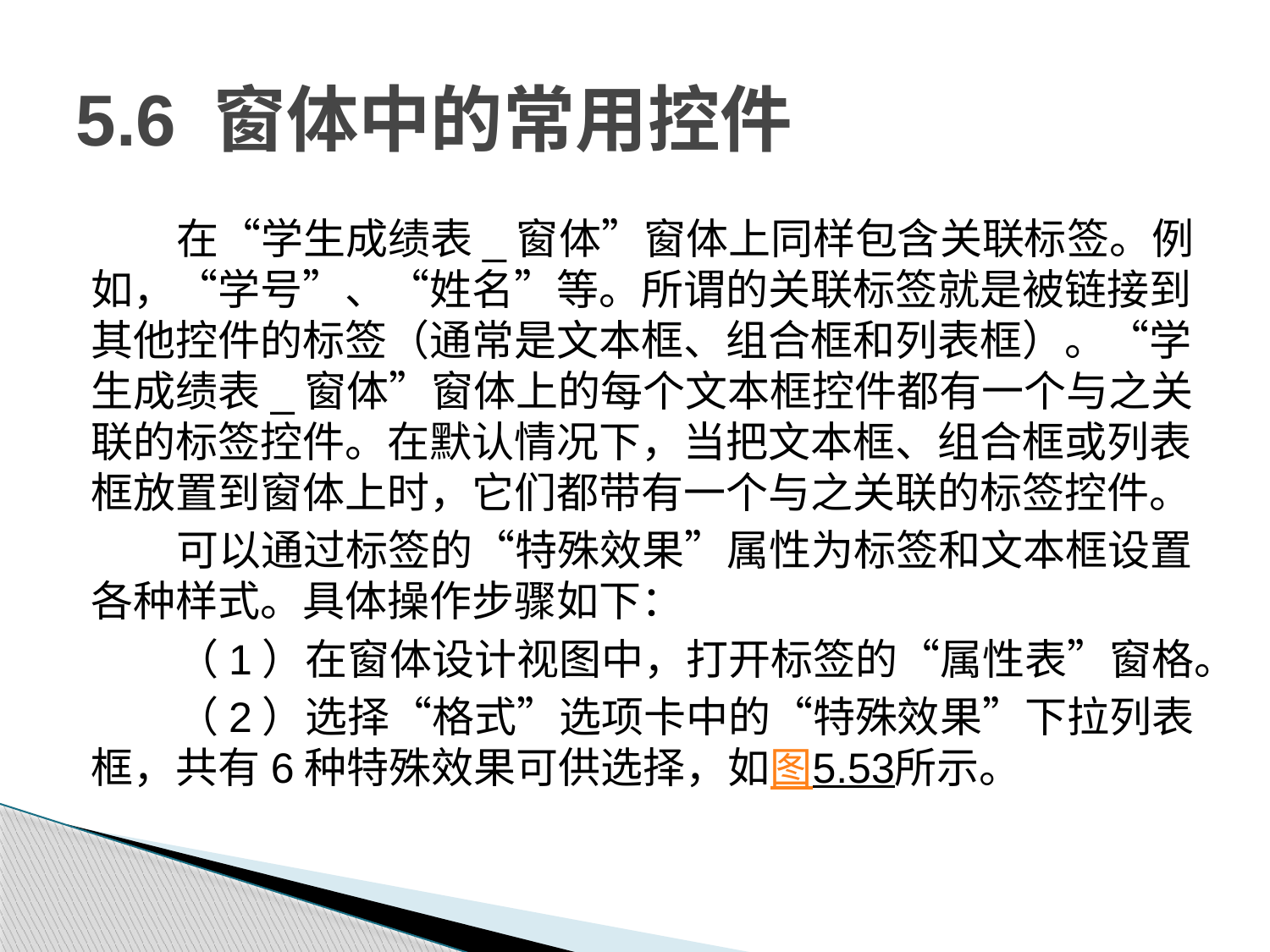

# 5.6 窗体中的常用控件
在“学生成绩表_窗体”窗体上同样包含关联标签。例如，“学号”、“姓名”等。所谓的关联标签就是被链接到其他控件的标签（通常是文本框、组合框和列表框）。“学生成绩表_窗体”窗体上的每个文本框控件都有一个与之关联的标签控件。在默认情况下，当把文本框、组合框或列表框放置到窗体上时，它们都带有一个与之关联的标签控件。
可以通过标签的“特殊效果”属性为标签和文本框设置各种样式。具体操作步骤如下：
（1）在窗体设计视图中，打开标签的“属性表”窗格。
（2）选择“格式”选项卡中的“特殊效果”下拉列表框，共有6种特殊效果可供选择，如图5.53所示。